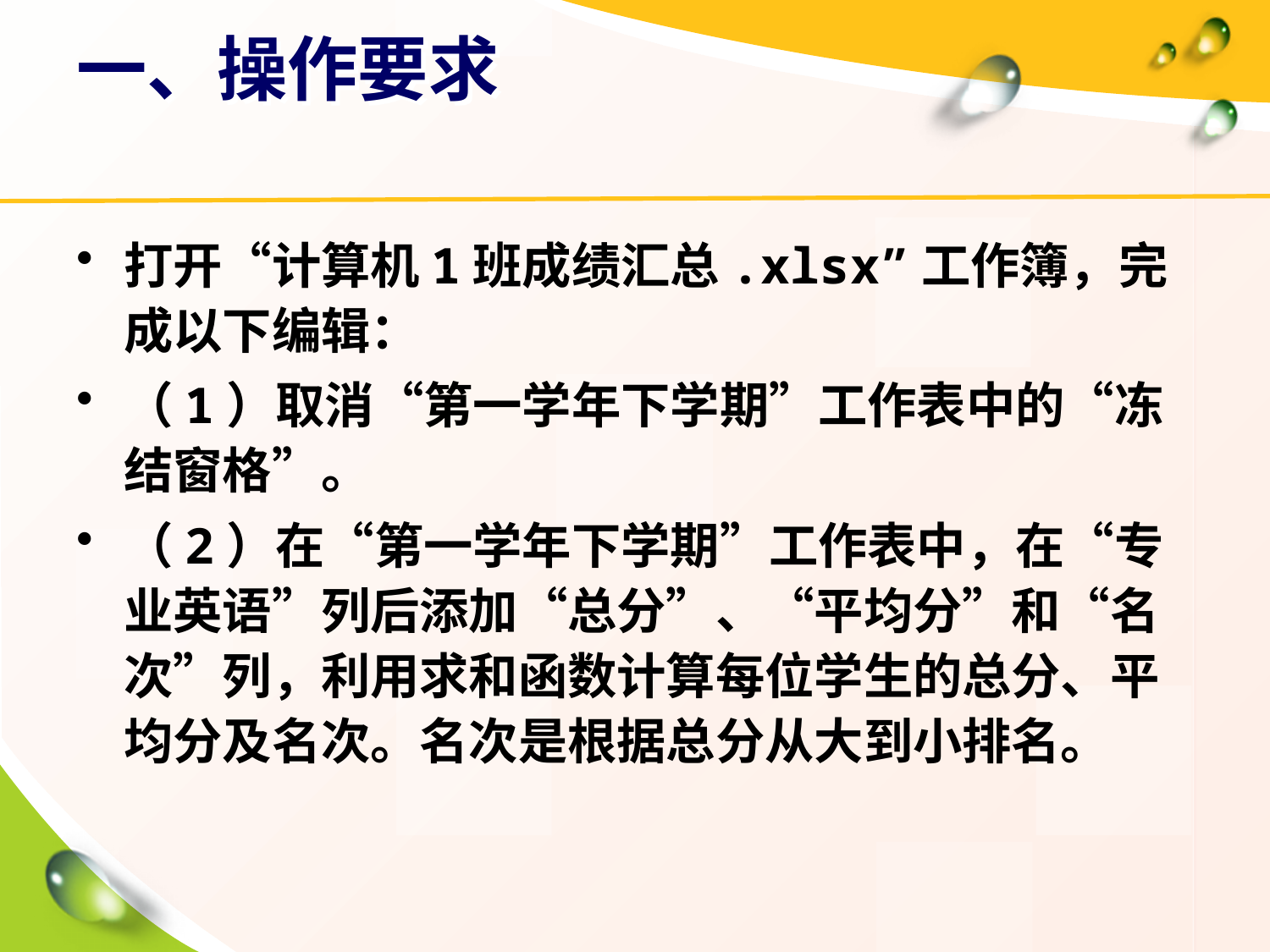

# 一、操作要求
打开“计算机1班成绩汇总.xlsx”工作簿，完成以下编辑：
（1）取消“第一学年下学期”工作表中的“冻结窗格”。
（2）在“第一学年下学期”工作表中，在“专业英语”列后添加“总分”、“平均分”和“名次”列，利用求和函数计算每位学生的总分、平均分及名次。名次是根据总分从大到小排名。